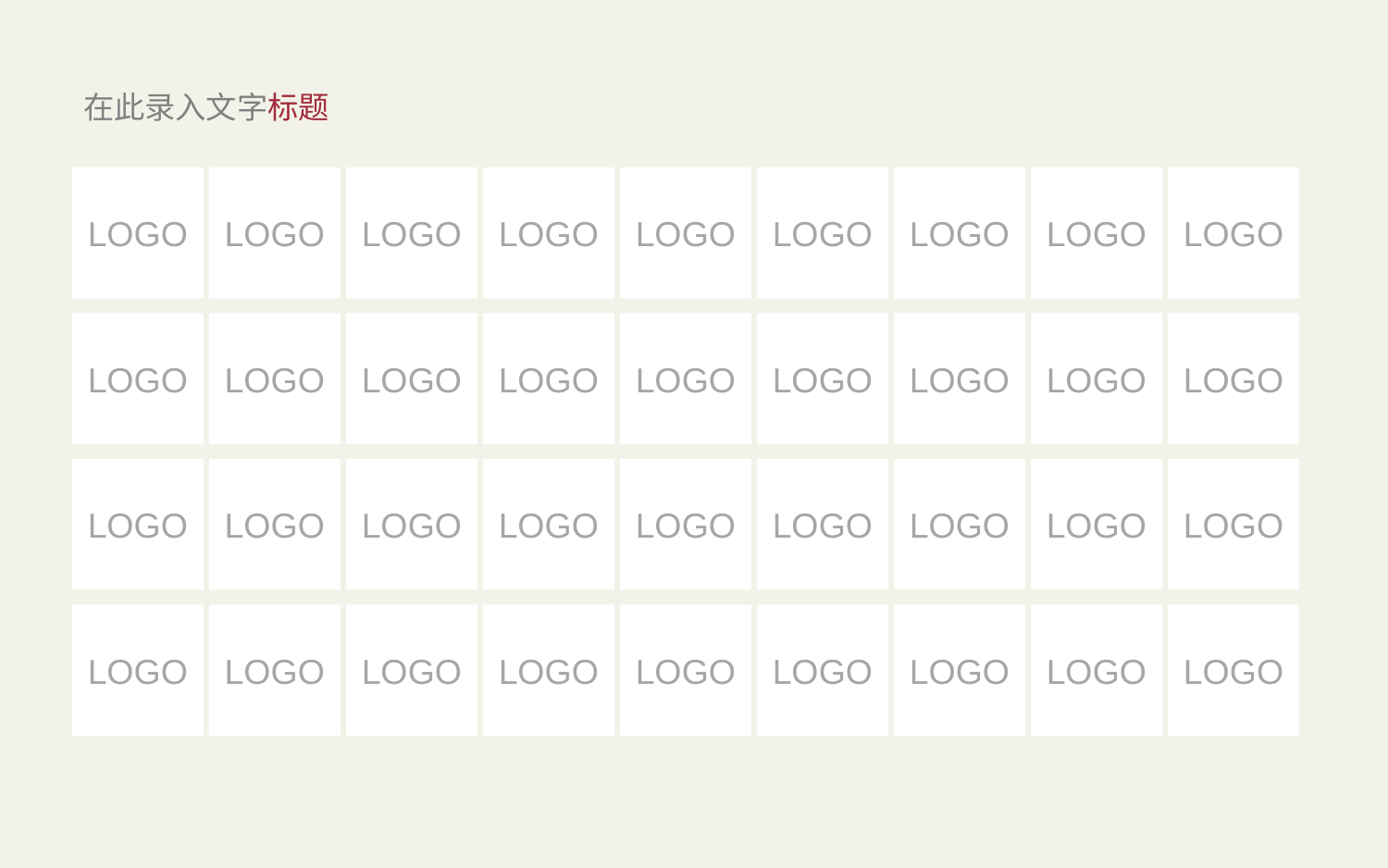

# 在此录入文字标题
LOGO
LOGO
LOGO
LOGO
LOGO
LOGO
LOGO
LOGO
LOGO
LOGO
LOGO
LOGO
LOGO
LOGO
LOGO
LOGO
LOGO
LOGO
LOGO
LOGO
LOGO
LOGO
LOGO
LOGO
LOGO
LOGO
LOGO
LOGO
LOGO
LOGO
LOGO
LOGO
LOGO
LOGO
LOGO
LOGO